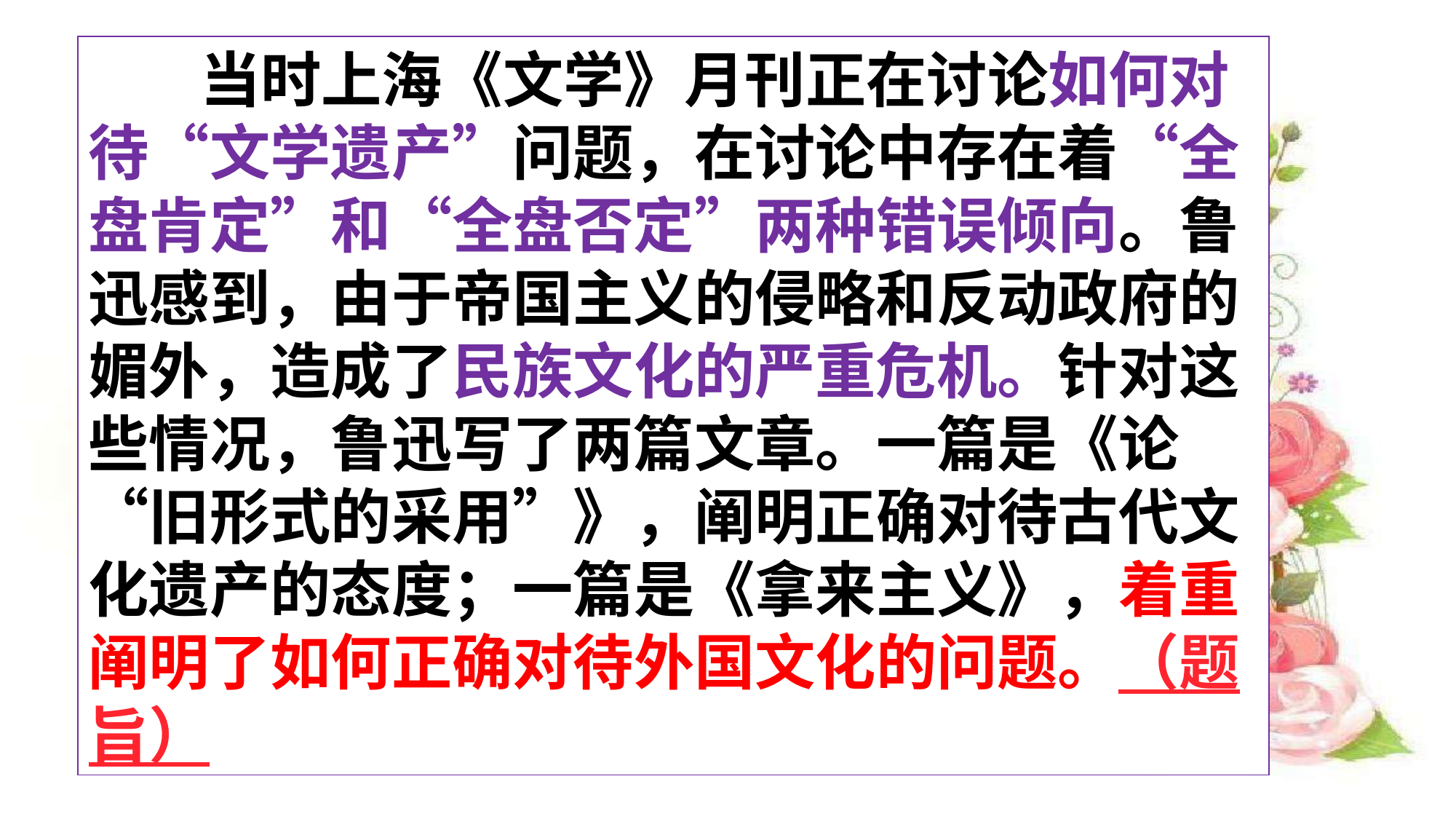

当时上海《文学》月刊正在讨论如何对待“文学遗产”问题，在讨论中存在着“全盘肯定”和“全盘否定”两种错误倾向。鲁迅感到，由于帝国主义的侵略和反动政府的媚外，造成了民族文化的严重危机。针对这些情况，鲁迅写了两篇文章。一篇是《论“旧形式的采用”》，阐明正确对待古代文化遗产的态度；一篇是《拿来主义》，着重阐明了如何正确对待外国文化的问题。（题旨）